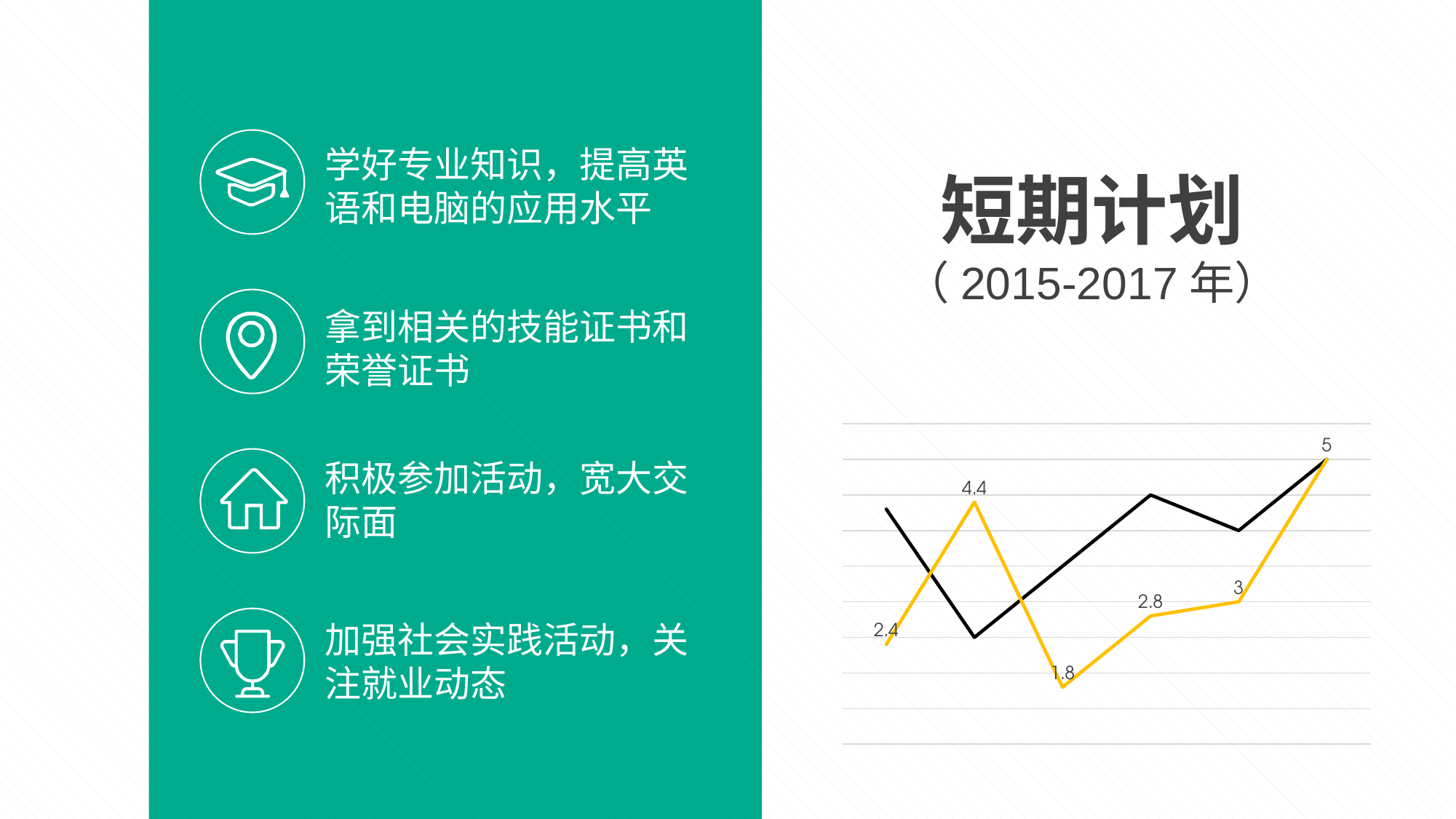

学好专业知识，提高英语和电脑的应用水平

拿到相关的技能证书和荣誉证书

积极参加活动，宽大交际面

加强社会实践活动，关注就业动态
短期计划
（2015-2017年）

### Chart

| Category | 系列 1 | 系列 2 |
|---|---|---|
| 类别 1 | 4.3 | 2.4 |
| 类别 2 | 2.5 | 4.4 |
| 类别 3 | 3.5 | 1.8 |
| 类别 4 | 4.5 | 2.8 |
| 类别 5 | 4.0 | 3.0 |
| 类别 6 | 5.0 | 5.0 |